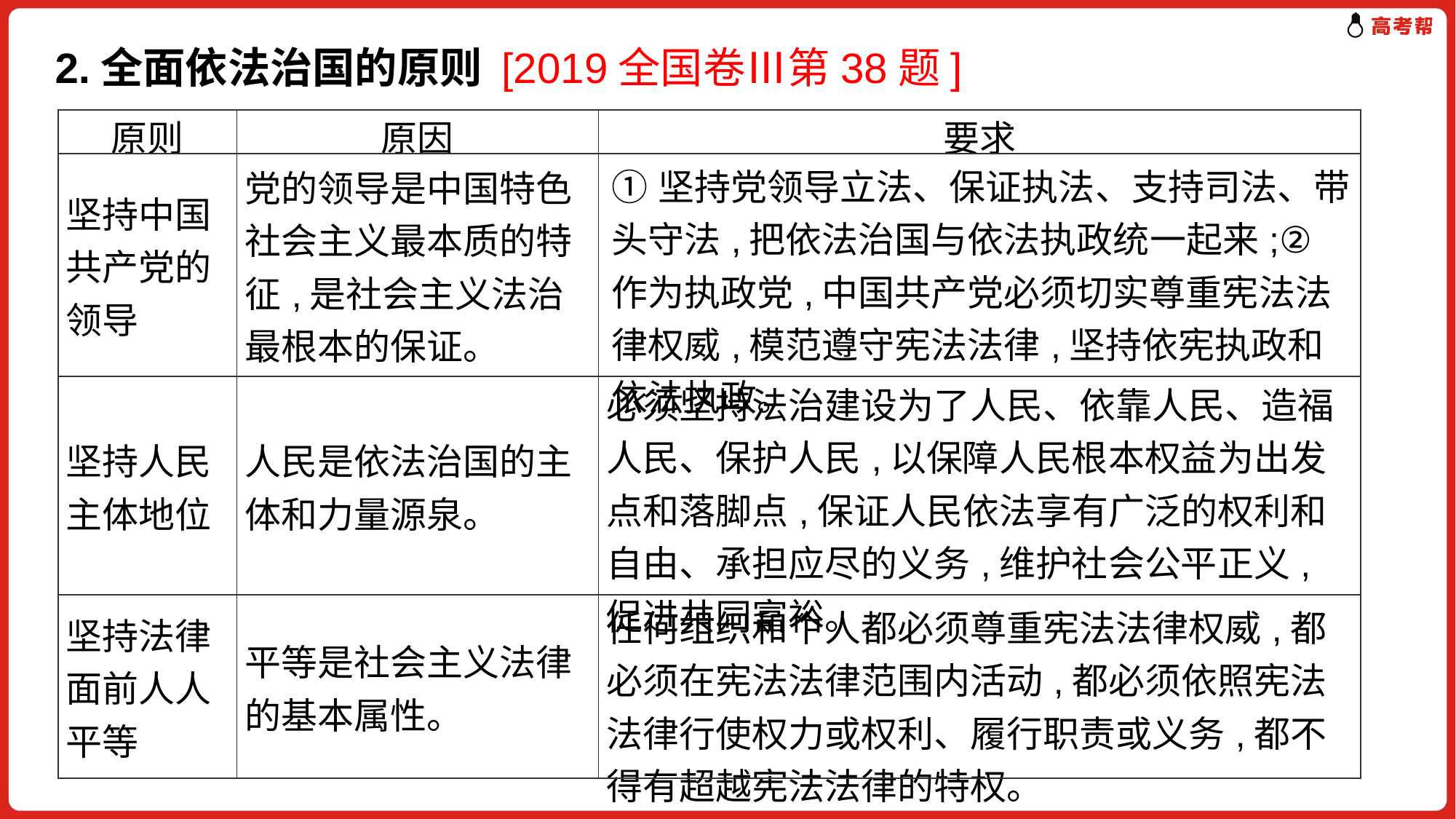

2.全面依法治国的原则 [2019全国卷Ⅲ第38题]
| 原则 | 原因 | 要求 |
| --- | --- | --- |
| 坚持中国共产党的领导 | 党的领导是中国特色社会主义最本质的特征,是社会主义法治最根本的保证。 | ①坚持党领导立法、保证执法、支持司法、带头守法,把依法治国与依法执政统一起来;②作为执政党,中国共产党必须切实尊重宪法法律权威,模范遵守宪法法律,坚持依宪执政和依法执政。 |
| 坚持人民主体地位 | 人民是依法治国的主体和力量源泉。 | 必须坚持法治建设为了人民、依靠人民、造福人民、保护人民,以保障人民根本权益为出发点和落脚点,保证人民依法享有广泛的权利和自由、承担应尽的义务,维护社会公平正义,促进共同富裕。 |
| 坚持法律面前人人平等 | 平等是社会主义法律的基本属性。 | 任何组织和个人都必须尊重宪法法律权威,都必须在宪法法律范围内活动,都必须依照宪法法律行使权力或权利、履行职责或义务,都不得有超越宪法法律的特权。 |